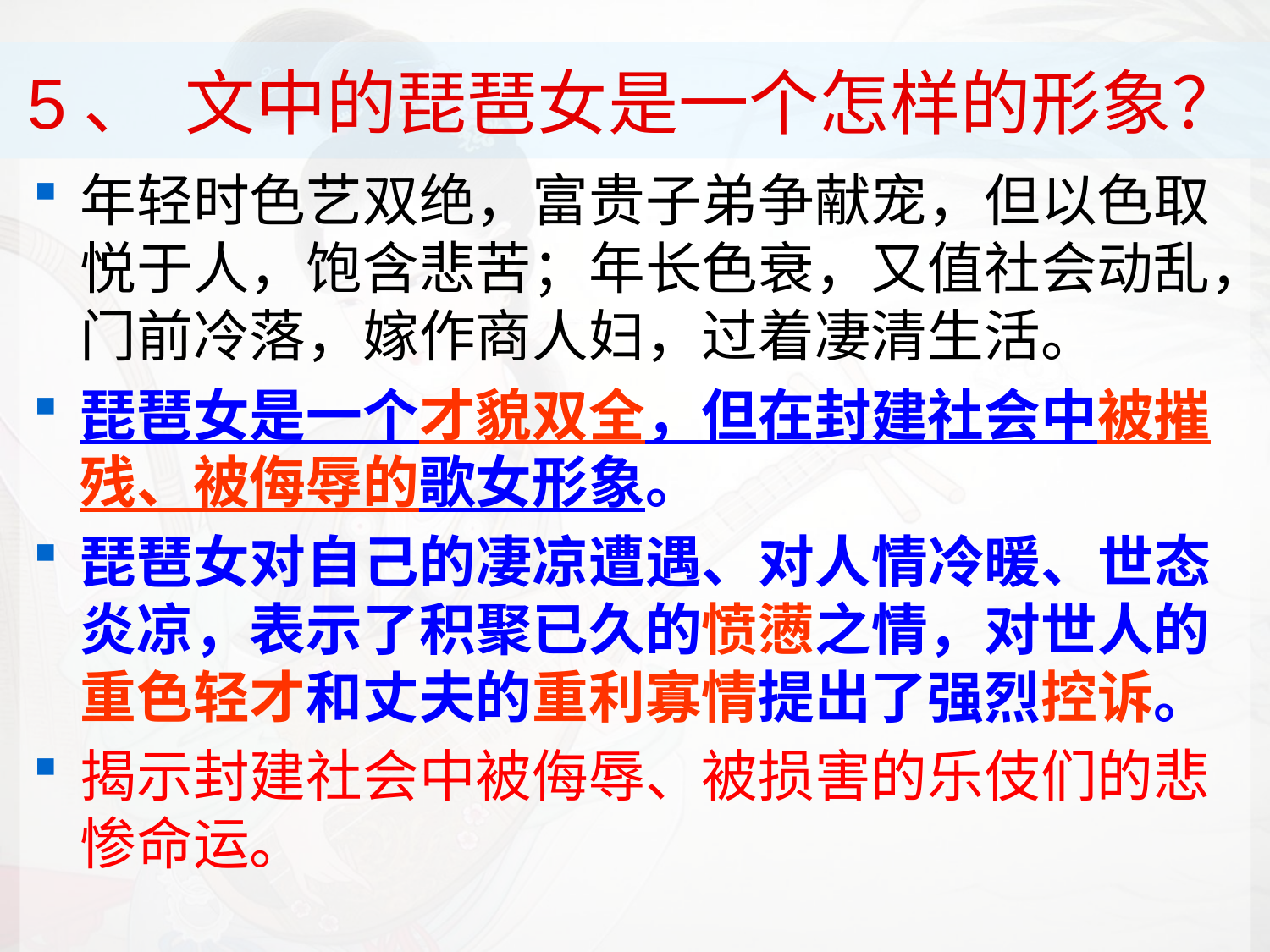

# 5、  文中的琵琶女是一个怎样的形象？
年轻时色艺双绝，富贵子弟争献宠，但以色取悦于人，饱含悲苦；年长色衰，又值社会动乱，门前冷落，嫁作商人妇，过着凄清生活。
琵琶女是一个才貌双全，但在封建社会中被摧残、被侮辱的歌女形象。
琵琶女对自己的凄凉遭遇、对人情冷暖、世态炎凉，表示了积聚已久的愤懑之情，对世人的重色轻才和丈夫的重利寡情提出了强烈控诉。
揭示封建社会中被侮辱、被损害的乐伎们的悲惨命运。